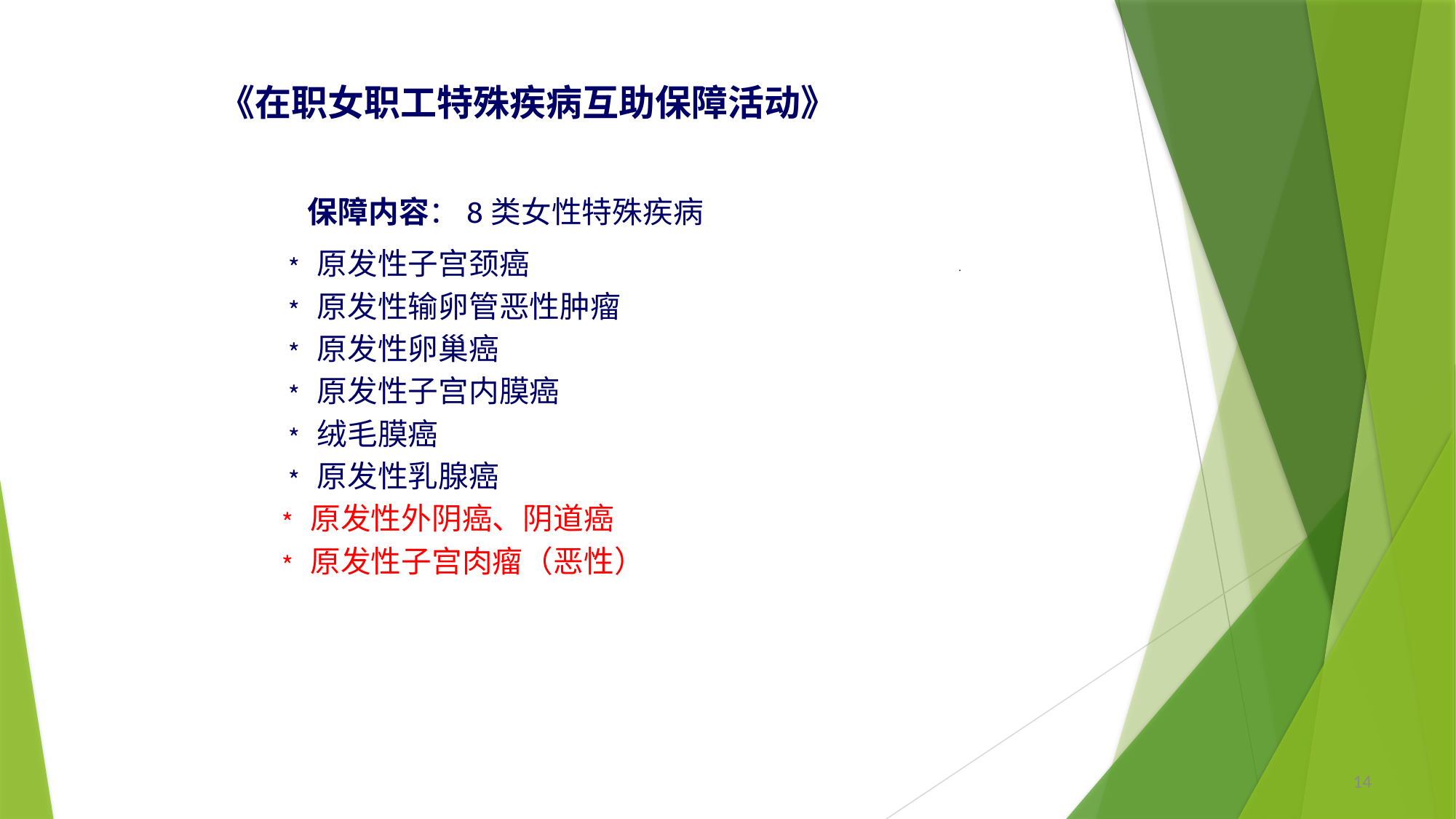

《在职女职工特殊疾病互助保障活动》
     保障内容：8类女性特殊疾病
  ﹡原发性子宫颈癌
  ﹡原发性输卵管恶性肿瘤
  ﹡原发性卵巢癌
  ﹡原发性子宫内膜癌
  ﹡绒毛膜癌
  ﹡原发性乳腺癌
 ﹡原发性外阴癌、阴道癌
 ﹡原发性子宫肉瘤（恶性）

14